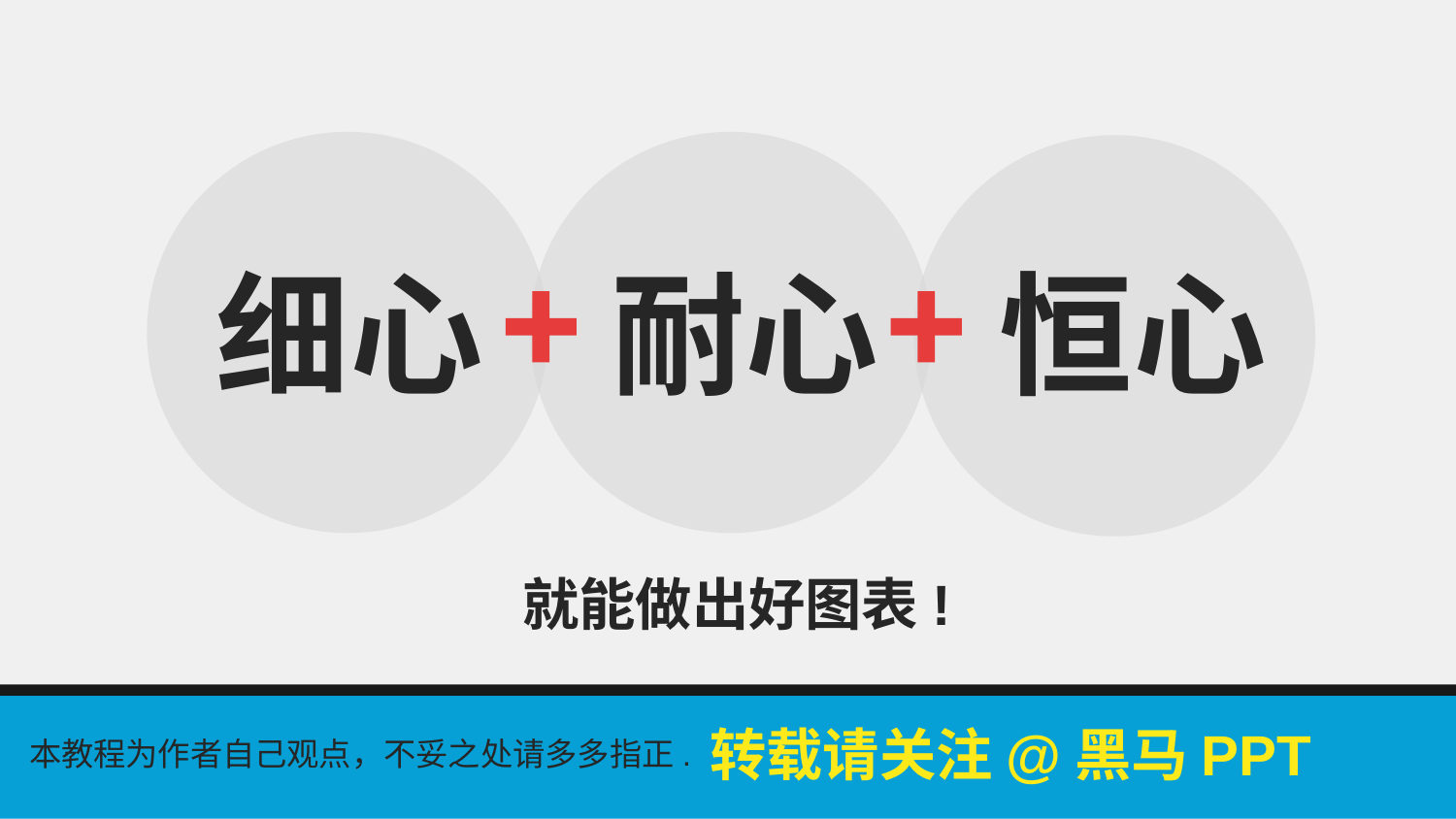

细心
耐心
恒心

就能做出好图表!
转载请关注@黑马PPT
本教程为作者自己观点，不妥之处请多多指正.